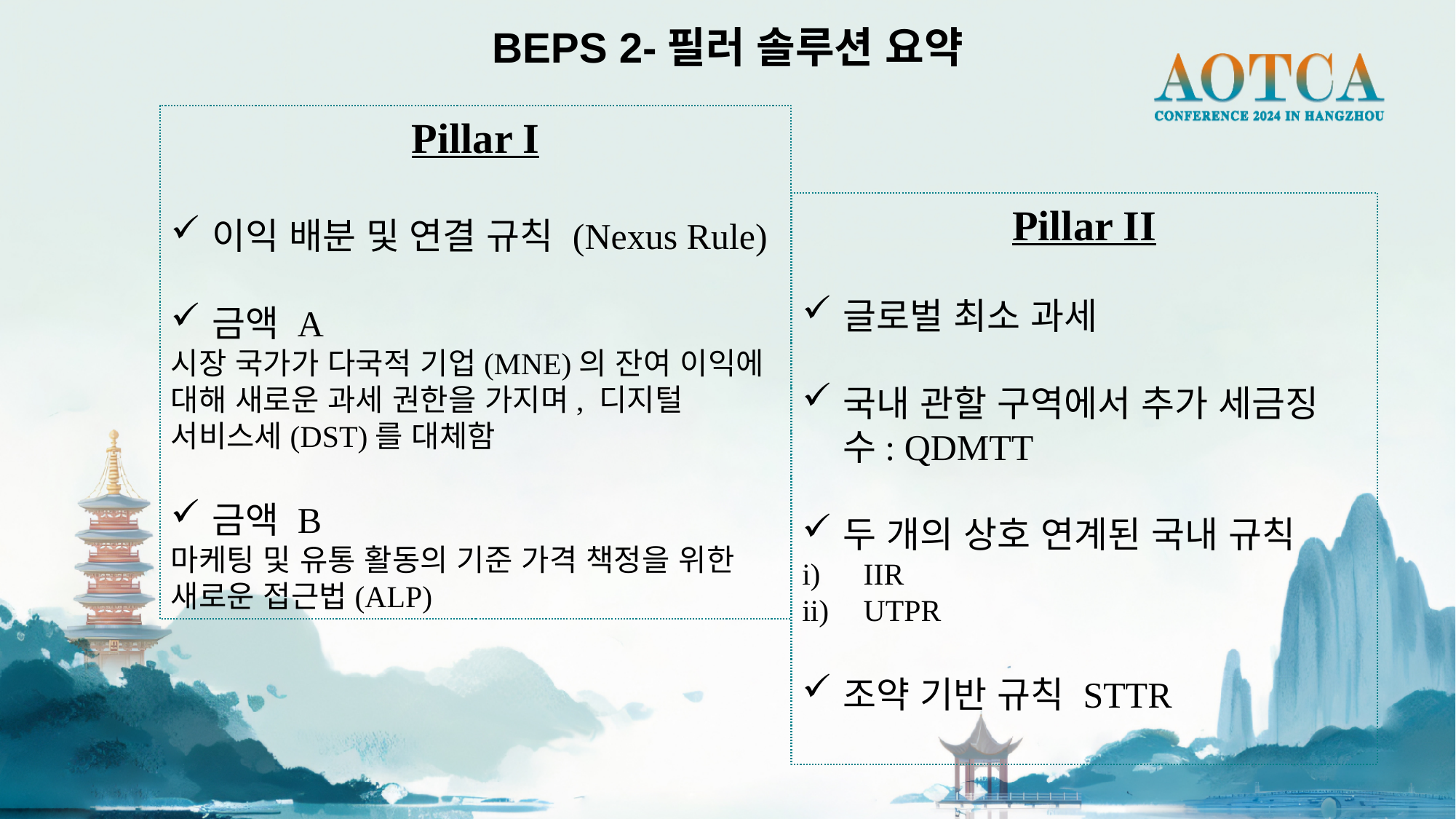

BEPS 2-필러 솔루션 요약
Pillar I

이익 배분 및 연결 규칙 (Nexus Rule)

금액 A
시장 국가가 다국적 기업(MNE)의 잔여 이익에 대해 새로운 과세 권한을 가지며, 디지털 서비스세(DST)를 대체함

금액 B
마케팅 및 유통 활동의 기준 가격 책정을 위한 새로운 접근법(ALP)
Pillar II

글로벌 최소 과세

국내 관할 구역에서 추가 세금징수: QDMTT

두 개의 상호 연계된 국내 규칙
IIR
UTPR

조약 기반 규칙 STTR